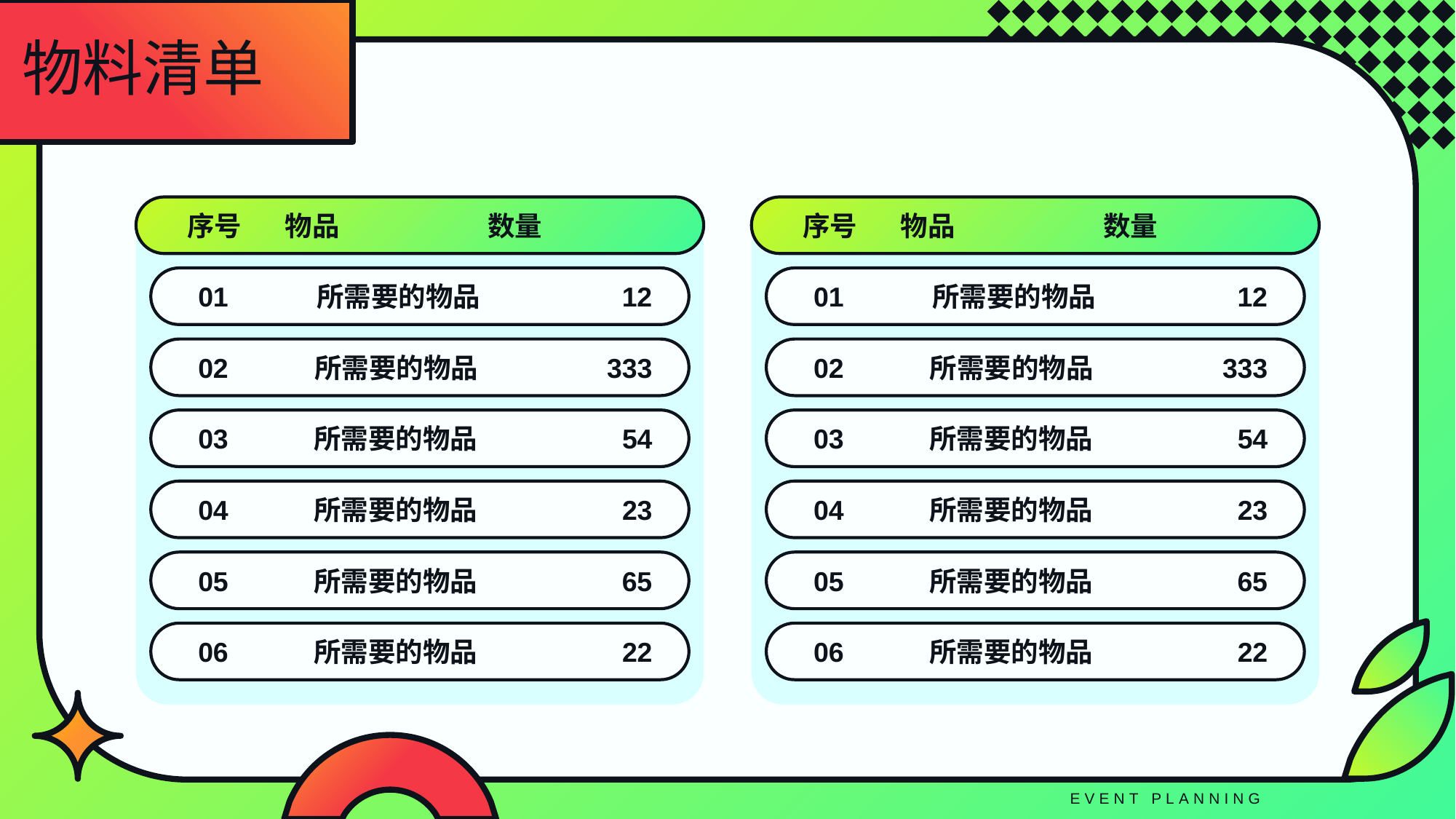

物料清单
序号       物品                        数量
序号       物品                        数量

01
所需要的物品
12
01
所需要的物品
12

02
所需要的物品
333
02
所需要的物品
333

03
所需要的物品
54
03
所需要的物品
54

04
所需要的物品
23
04
所需要的物品
23

05
所需要的物品
65
05
所需要的物品
65

06
所需要的物品
22
06
所需要的物品
22